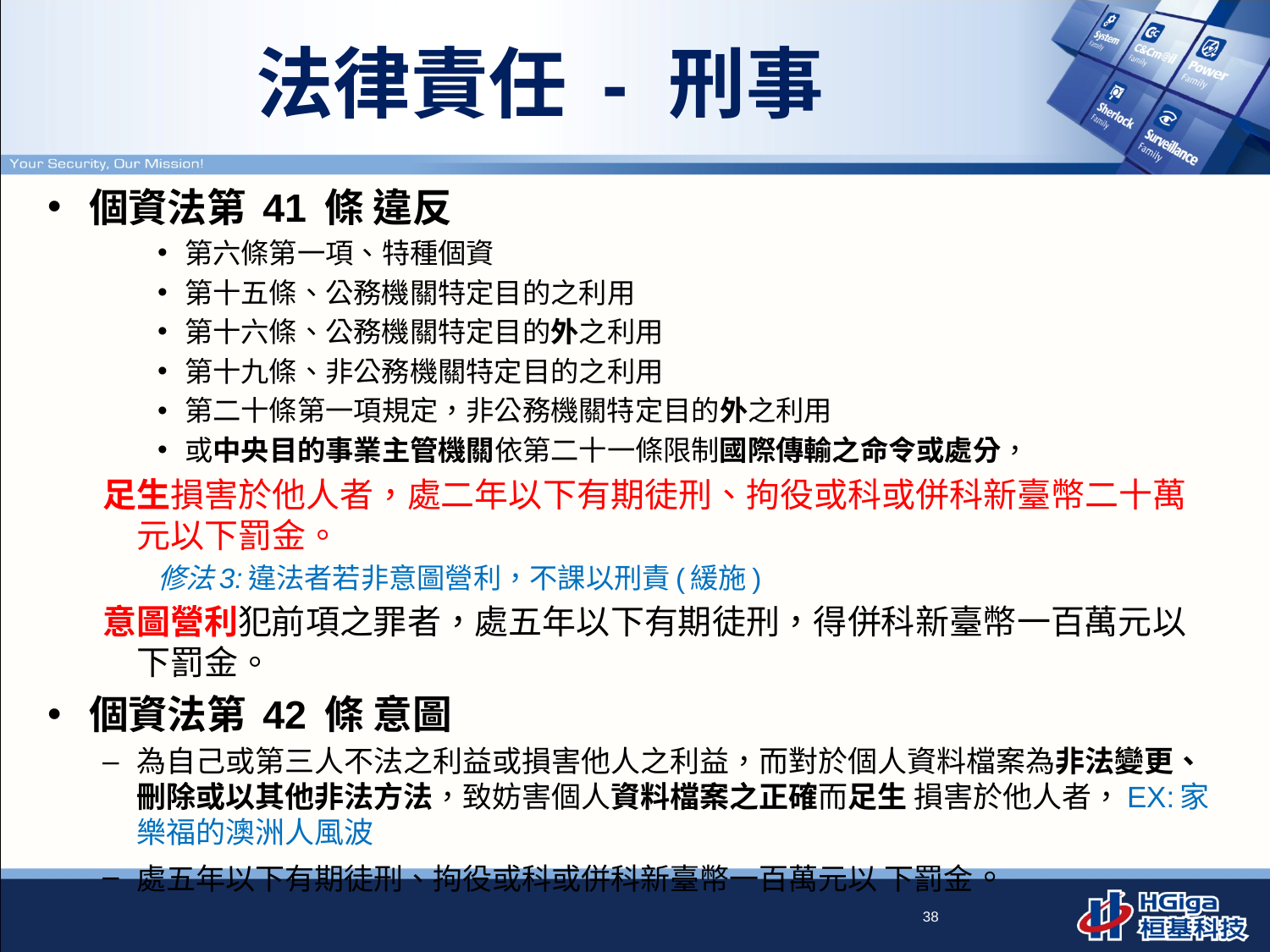

# 法律責任 - 刑事
個資法第 41 條 違反
第六條第一項、特種個資
第十五條、公務機關特定目的之利用
第十六條、公務機關特定目的外之利用
第十九條、非公務機關特定目的之利用
第二十條第一項規定，非公務機關特定目的外之利用
或中央目的事業主管機關依第二十一條限制國際傳輸之命令或處分，
足生損害於他人者，處二年以下有期徒刑、拘役或科或併科新臺幣二十萬 元以下罰金。
修法3:違法者若非意圖營利，不課以刑責(緩施)
意圖營利犯前項之罪者，處五年以下有期徒刑，得併科新臺幣一百萬元以 下罰金。
個資法第 42 條 意圖
為自己或第三人不法之利益或損害他人之利益，而對於個人資料檔案為非法變更、刪除或以其他非法方法，致妨害個人資料檔案之正確而足生 損害於他人者，EX:家樂福的澳洲人風波
處五年以下有期徒刑、拘役或科或併科新臺幣一百萬元以 下罰金。
38